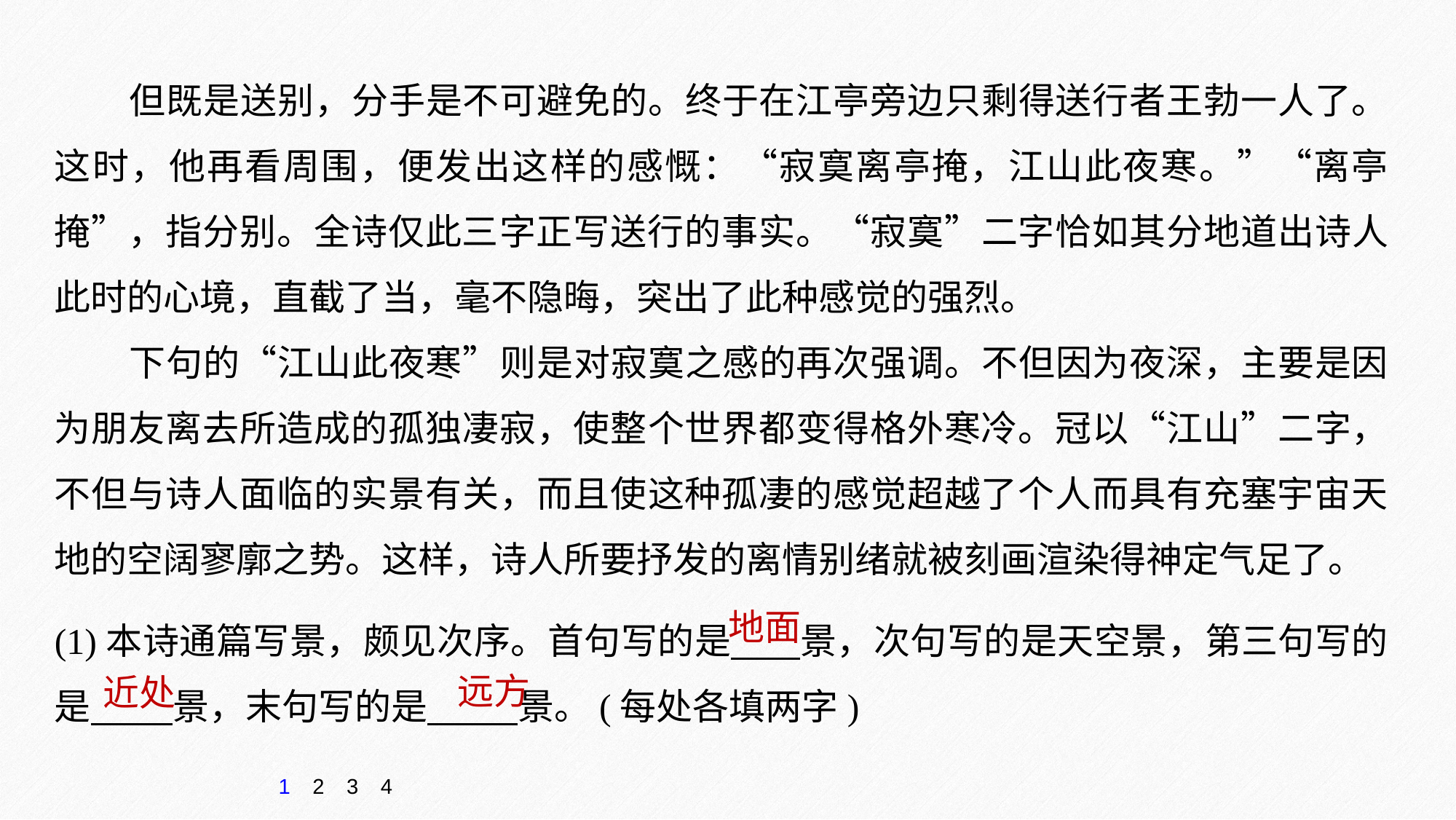

但既是送别，分手是不可避免的。终于在江亭旁边只剩得送行者王勃一人了。这时，他再看周围，便发出这样的感慨：“寂寞离亭掩，江山此夜寒。”“离亭掩”，指分别。全诗仅此三字正写送行的事实。“寂寞”二字恰如其分地道出诗人此时的心境，直截了当，毫不隐晦，突出了此种感觉的强烈。
下句的“江山此夜寒”则是对寂寞之感的再次强调。不但因为夜深，主要是因为朋友离去所造成的孤独凄寂，使整个世界都变得格外寒冷。冠以“江山”二字，不但与诗人面临的实景有关，而且使这种孤凄的感觉超越了个人而具有充塞宇宙天地的空阔寥廓之势。这样，诗人所要抒发的离情别绪就被刻画渲染得神定气足了。
(1)本诗通篇写景，颇见次序。首句写的是        景，次句写的是天空景，第三句写的是          景，末句写的是           景。(每处各填两字)
地面
远方
近处
1
2
3
4